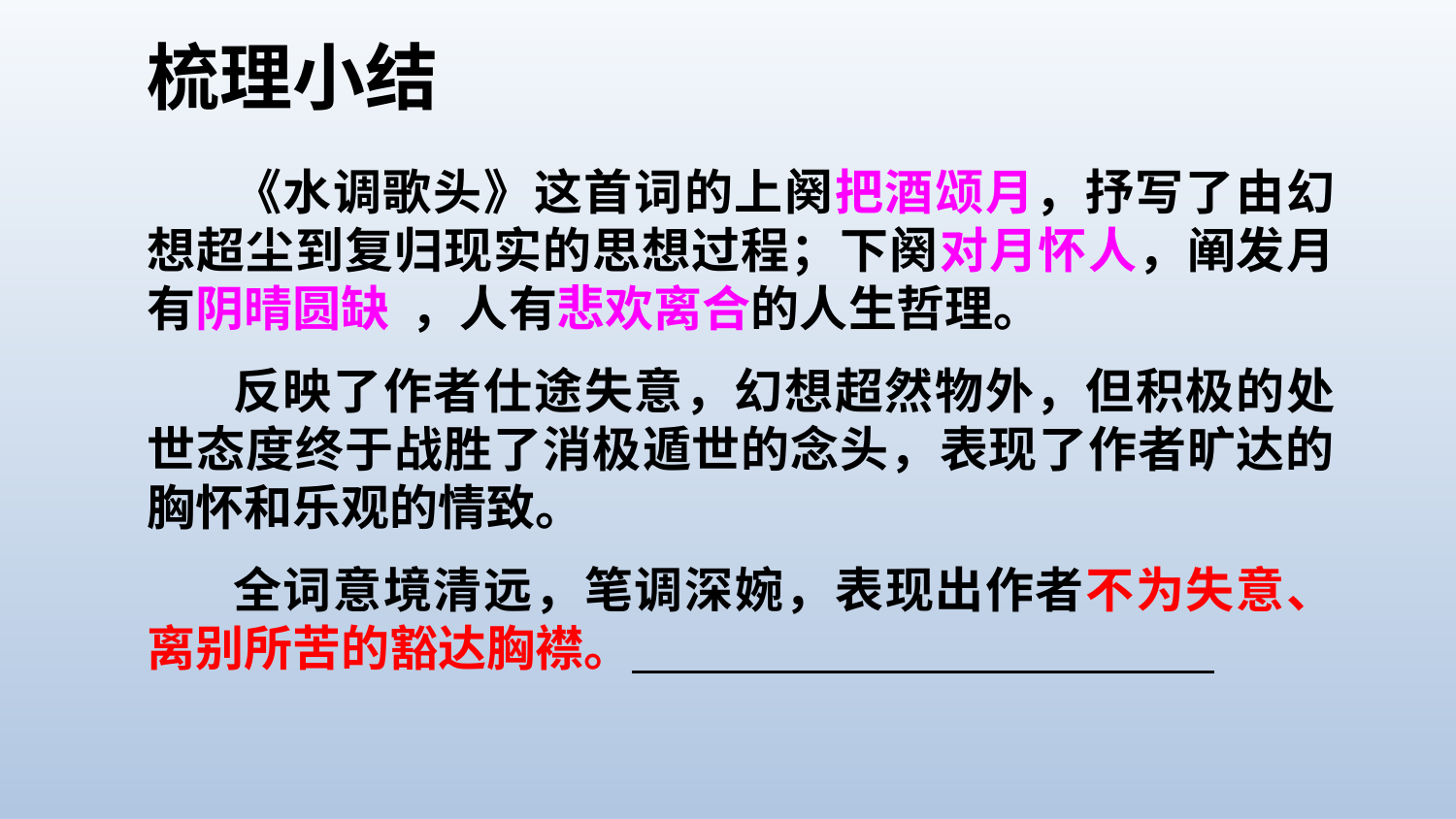

梳理小结
《水调歌头》这首词的上阕把酒颂月，抒写了由幻想超尘到复归现实的思想过程；下阕对月怀人，阐发月有阴晴圆缺  ，人有悲欢离合的人生哲理。
反映了作者仕途失意，幻想超然物外，但积极的处世态度终于战胜了消极遁世的念头，表现了作者旷达的胸怀和乐观的情致。
全词意境清远，笔调深婉，表现出作者不为失意、离别所苦的豁达胸襟。